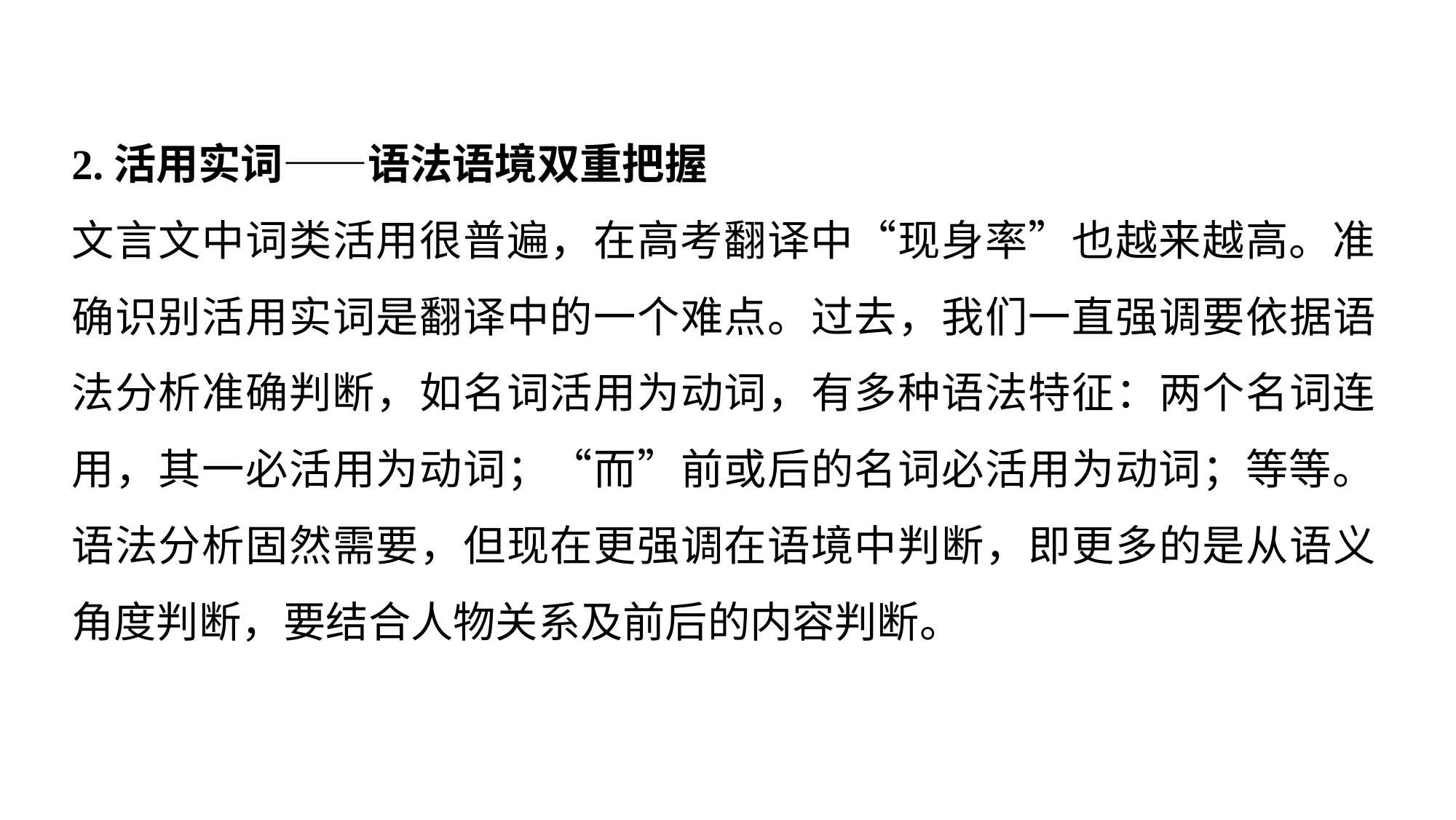

2.活用实词——语法语境双重把握
文言文中词类活用很普遍，在高考翻译中“现身率”也越来越高。准确识别活用实词是翻译中的一个难点。过去，我们一直强调要依据语法分析准确判断，如名词活用为动词，有多种语法特征：两个名词连用，其一必活用为动词；“而”前或后的名词必活用为动词；等等。语法分析固然需要，但现在更强调在语境中判断，即更多的是从语义角度判断，要结合人物关系及前后的内容判断。